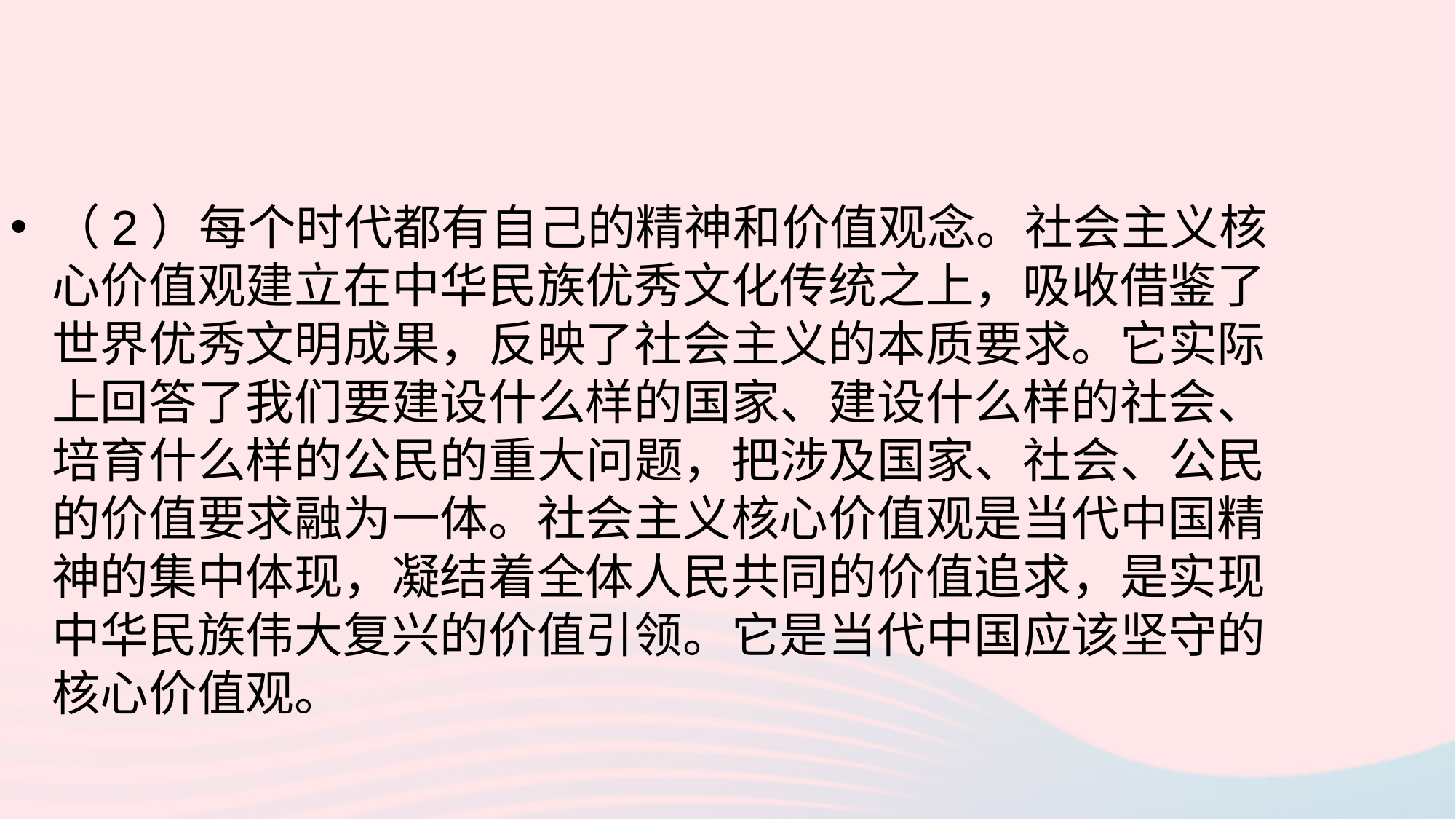

（2）每个时代都有自己的精神和价值观念。社会主义核心价值观建立在中华民族优秀文化传统之上，吸收借鉴了世界优秀文明成果，反映了社会主义的本质要求。它实际上回答了我们要建设什么样的国家、建设什么样的社会、培育什么样的公民的重大问题，把涉及国家、社会、公民的价值要求融为一体。社会主义核心价值观是当代中国精神的集中体现，凝结着全体人民共同的价值追求，是实现中华民族伟大复兴的价值引领。它是当代中国应该坚守的核心价值观。